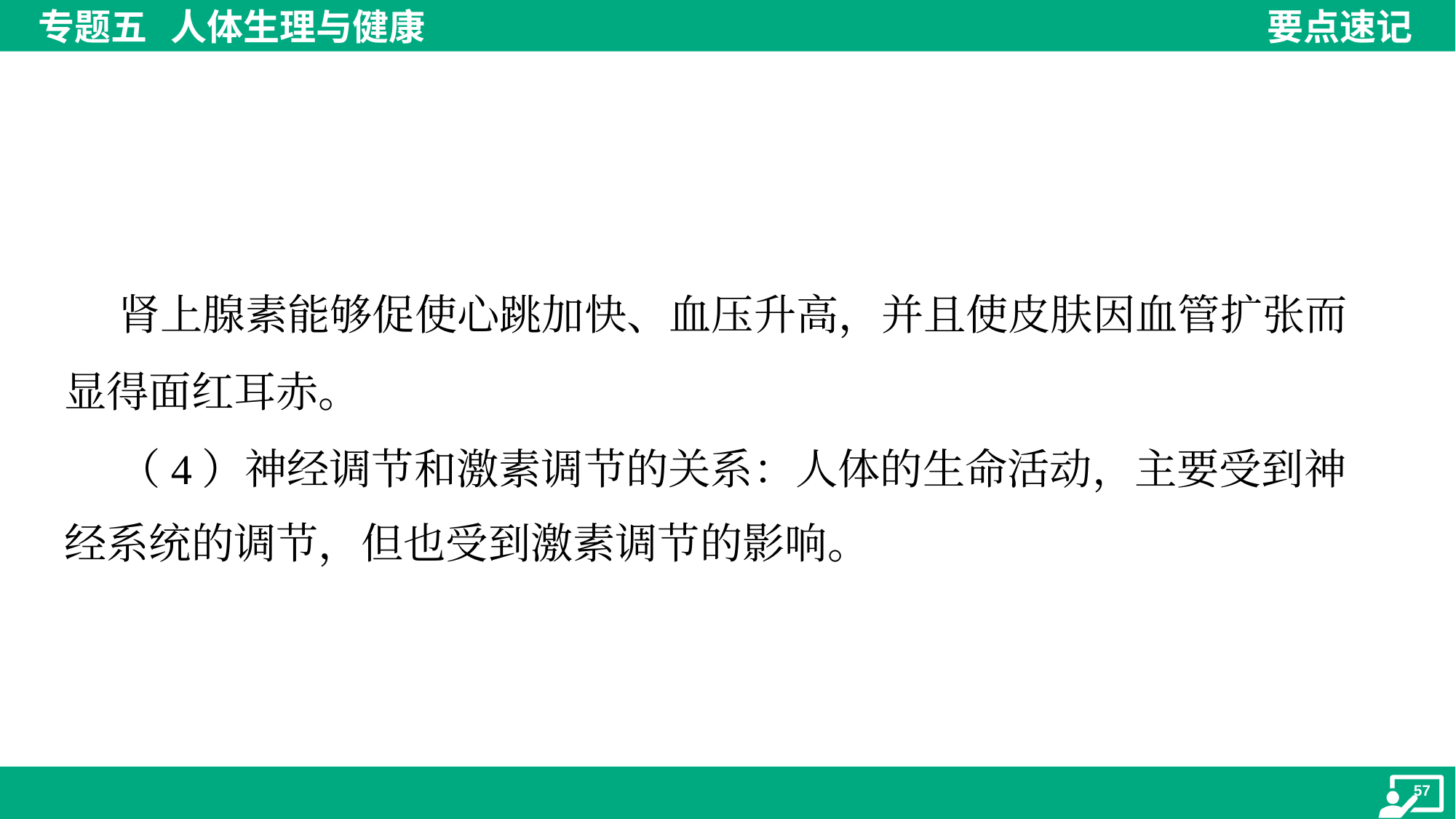

肾上腺素能够促使心跳加快、血压升高，并且使皮肤因血管扩张而
显得面红耳赤。
    （4）神经调节和激素调节的关系：人体的生命活动，主要受到神
经系统的调节，但也受到激素调节的影响。